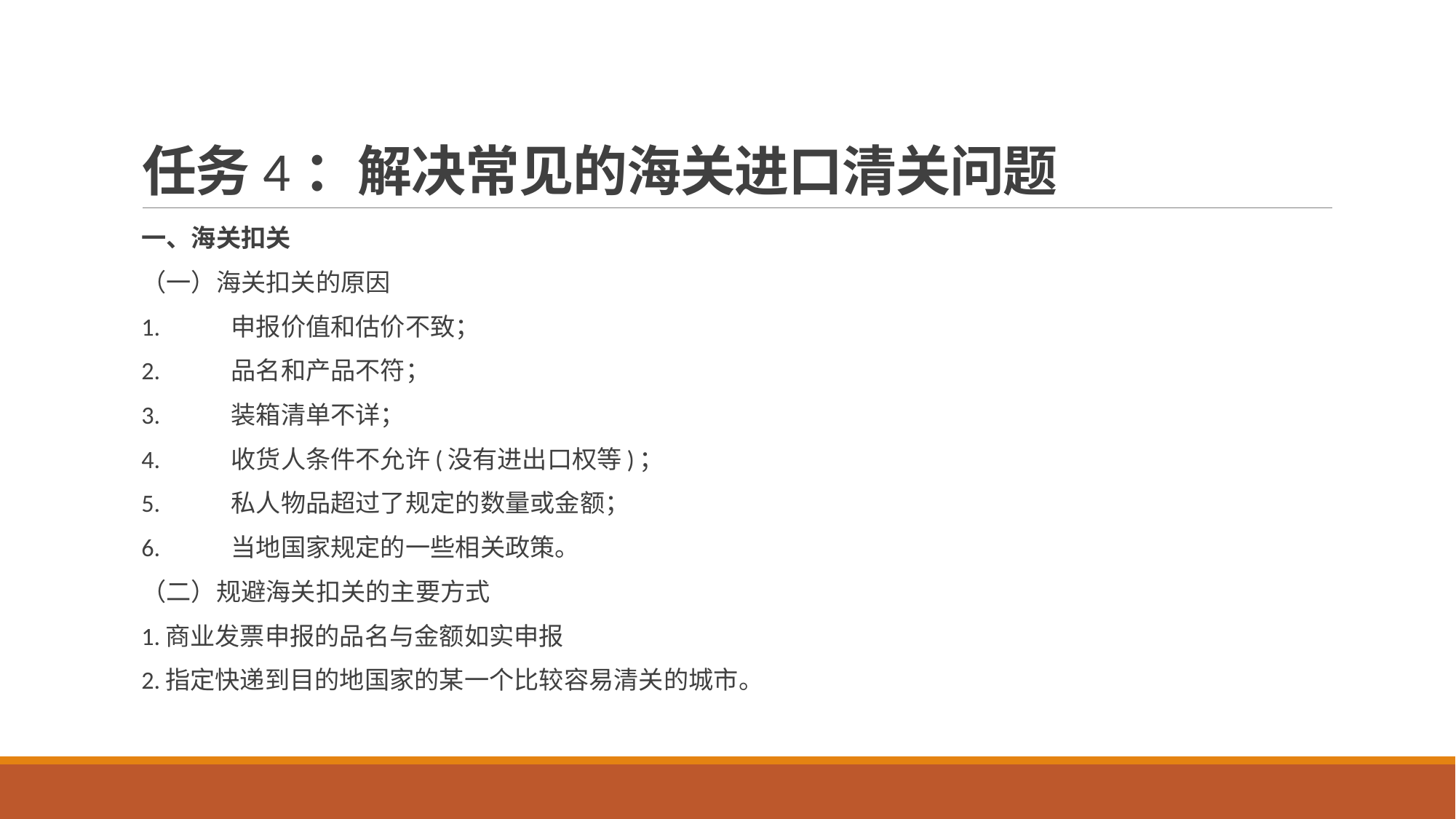

# 任务4：解决常见的海关进口清关问题
一、海关扣关
（一）海关扣关的原因
1.	申报价值和估价不致；
2.	品名和产品不符；
3.	装箱清单不详；
4.	收货人条件不允许(没有进出口权等)；
5.	私人物品超过了规定的数量或金额；
6.	当地国家规定的一些相关政策。
（二）规避海关扣关的主要方式
1.商业发票申报的品名与金额如实申报
2.指定快递到目的地国家的某一个比较容易清关的城市。